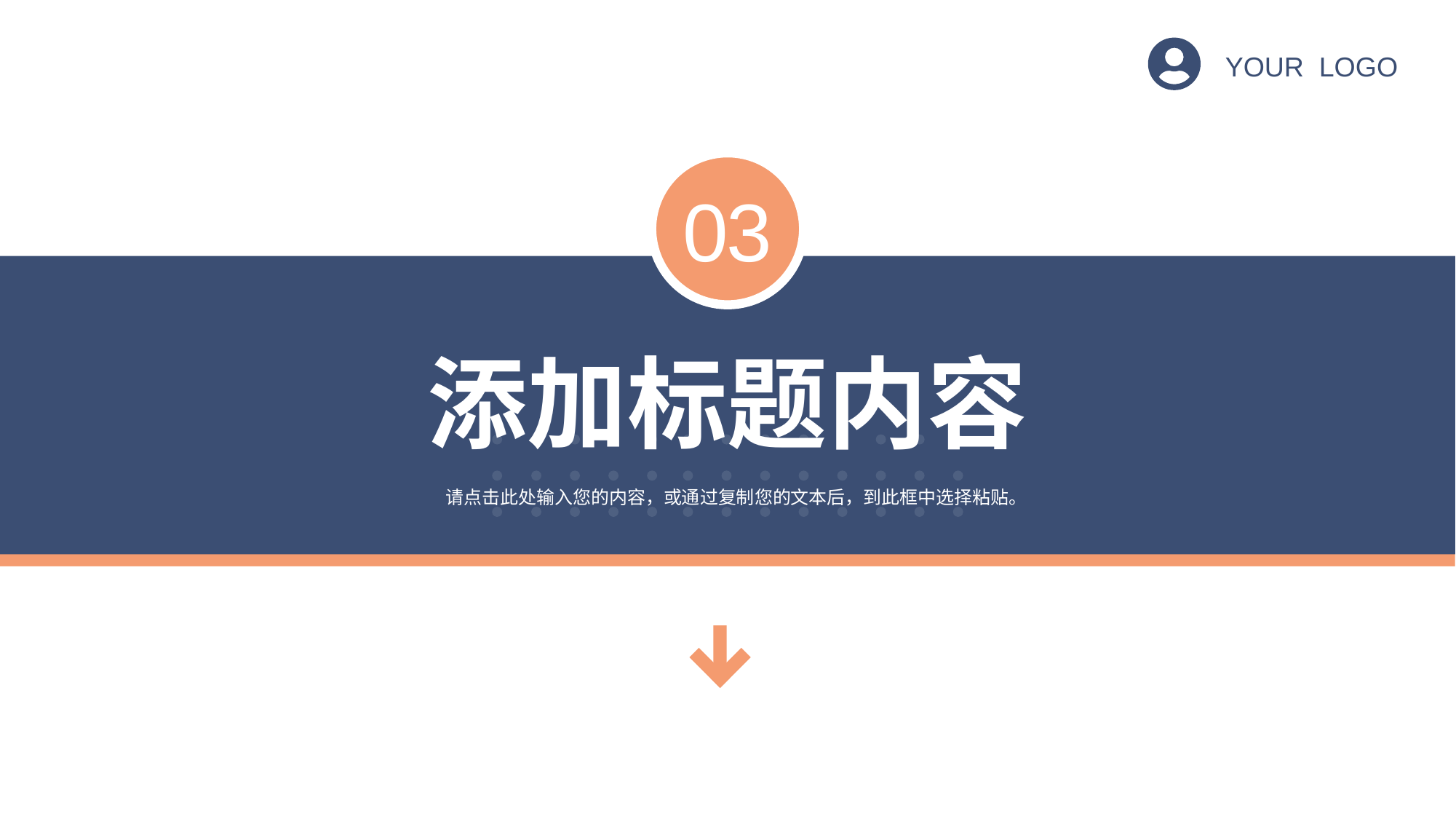

YOUR  LOGO
03

添加标题内容
请点击此处输入您的内容，或通过复制您的文本后，到此框中选择粘贴。